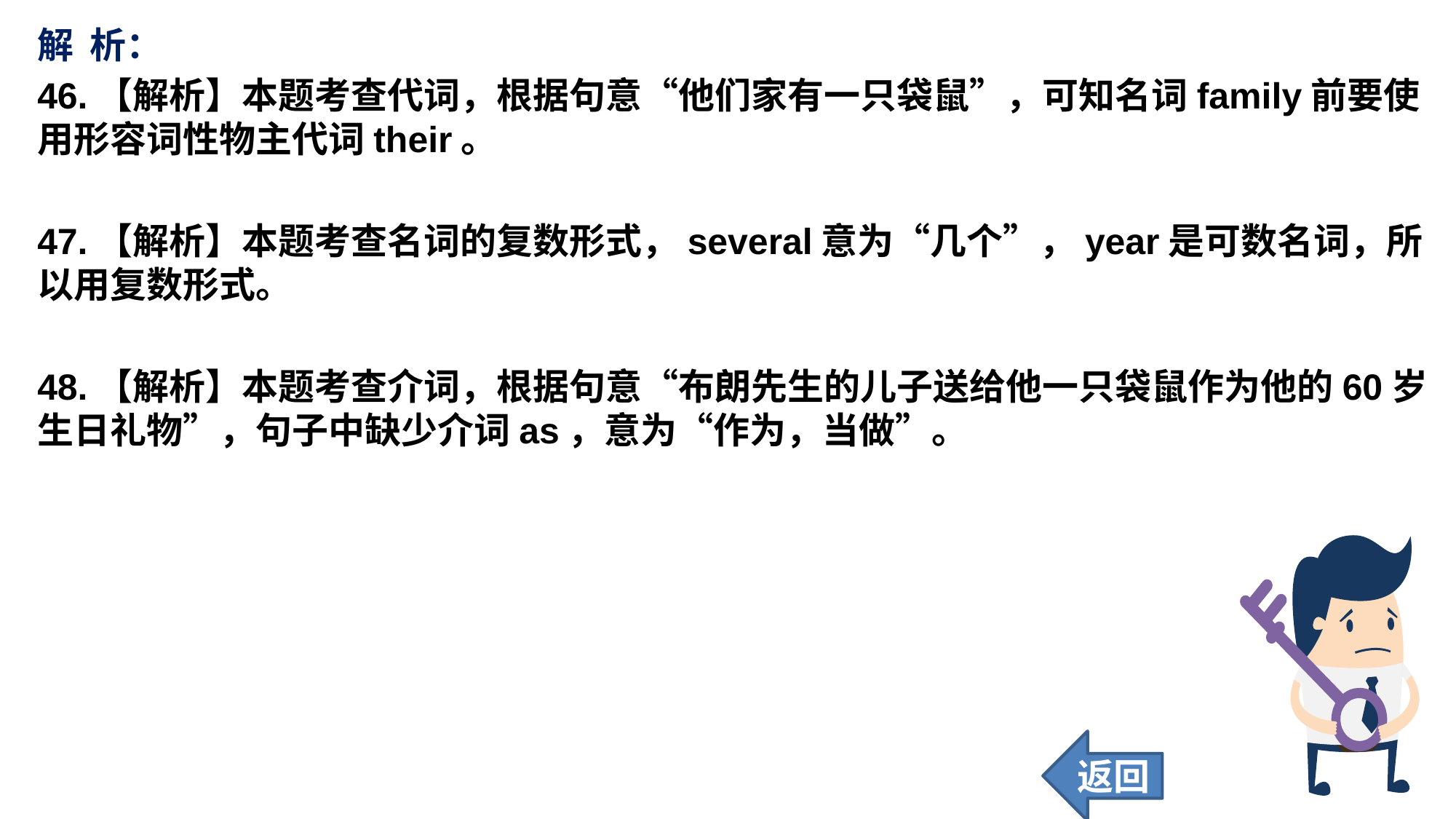

解  析：
46.【解析】本题考查代词，根据句意“他们家有一只袋鼠”，可知名词family前要使用形容词性物主代词their。

47.【解析】本题考查名词的复数形式，several意为“几个”，year是可数名词，所以用复数形式。

48.【解析】本题考查介词，根据句意“布朗先生的儿子送给他一只袋鼠作为他的60岁生日礼物”，句子中缺少介词as，意为“作为，当做”。

返回
50